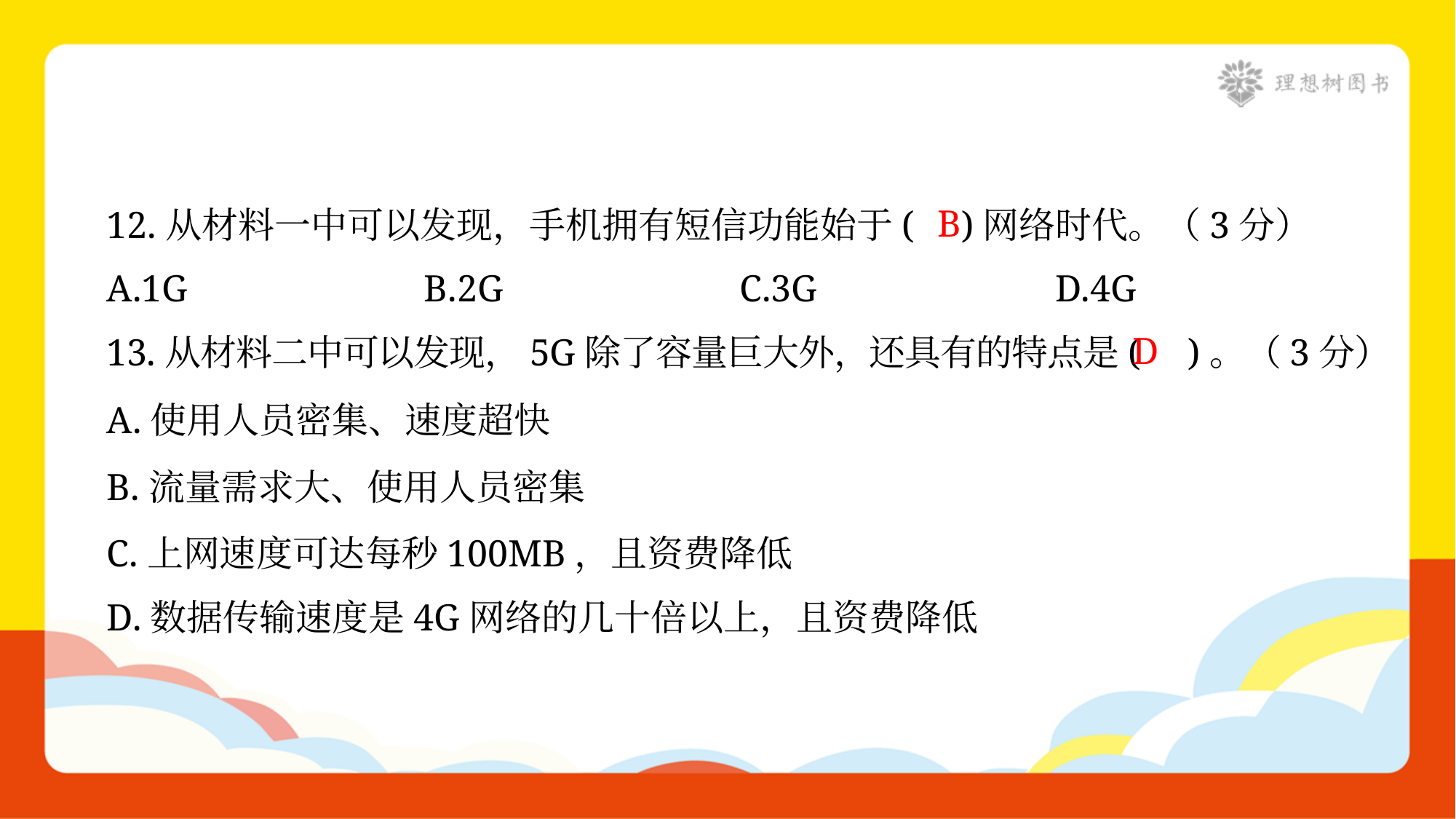

B
12.从材料一中可以发现，手机拥有短信功能始于(     )网络时代。（3分）
A.1G	B.2G	C.3G	D.4G
D
13.从材料二中可以发现，5G除了容量巨大外，还具有的特点是(     )。（3分）
A.使用人员密集、速度超快
B.流量需求大、使用人员密集
C.上网速度可达每秒100MB，且资费降低
D.数据传输速度是4G网络的几十倍以上，且资费降低